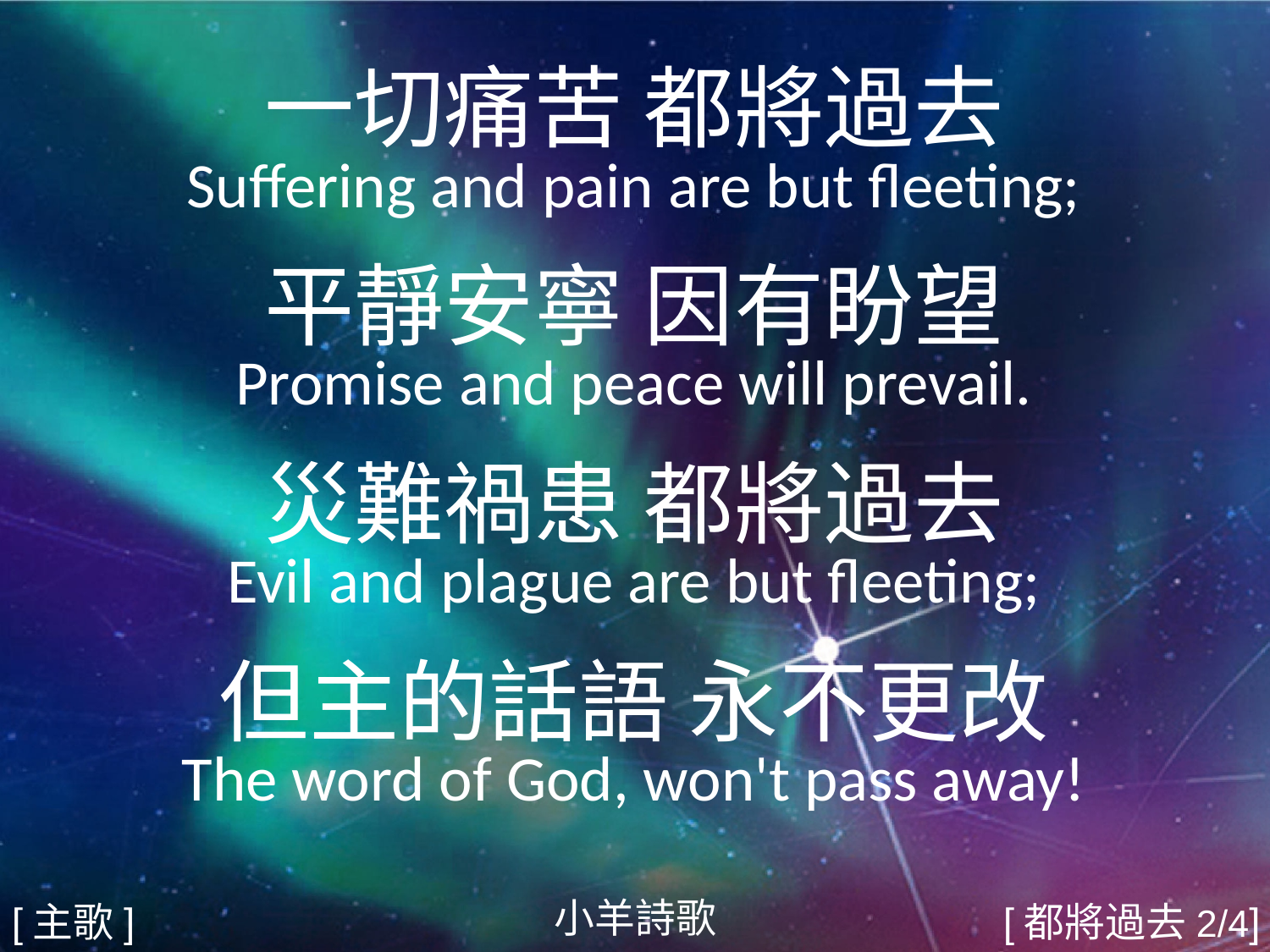

一切痛苦 都將過去
Suffering and pain are but fleeting;

平靜安寧 因有盼望
Promise and peace will prevail.

災難禍患 都將過去
Evil and plague are but fleeting;

但主的話語 永不更改
The word of God, won't pass away!
#

小羊詩歌
[主歌]
[都將過去2/4]